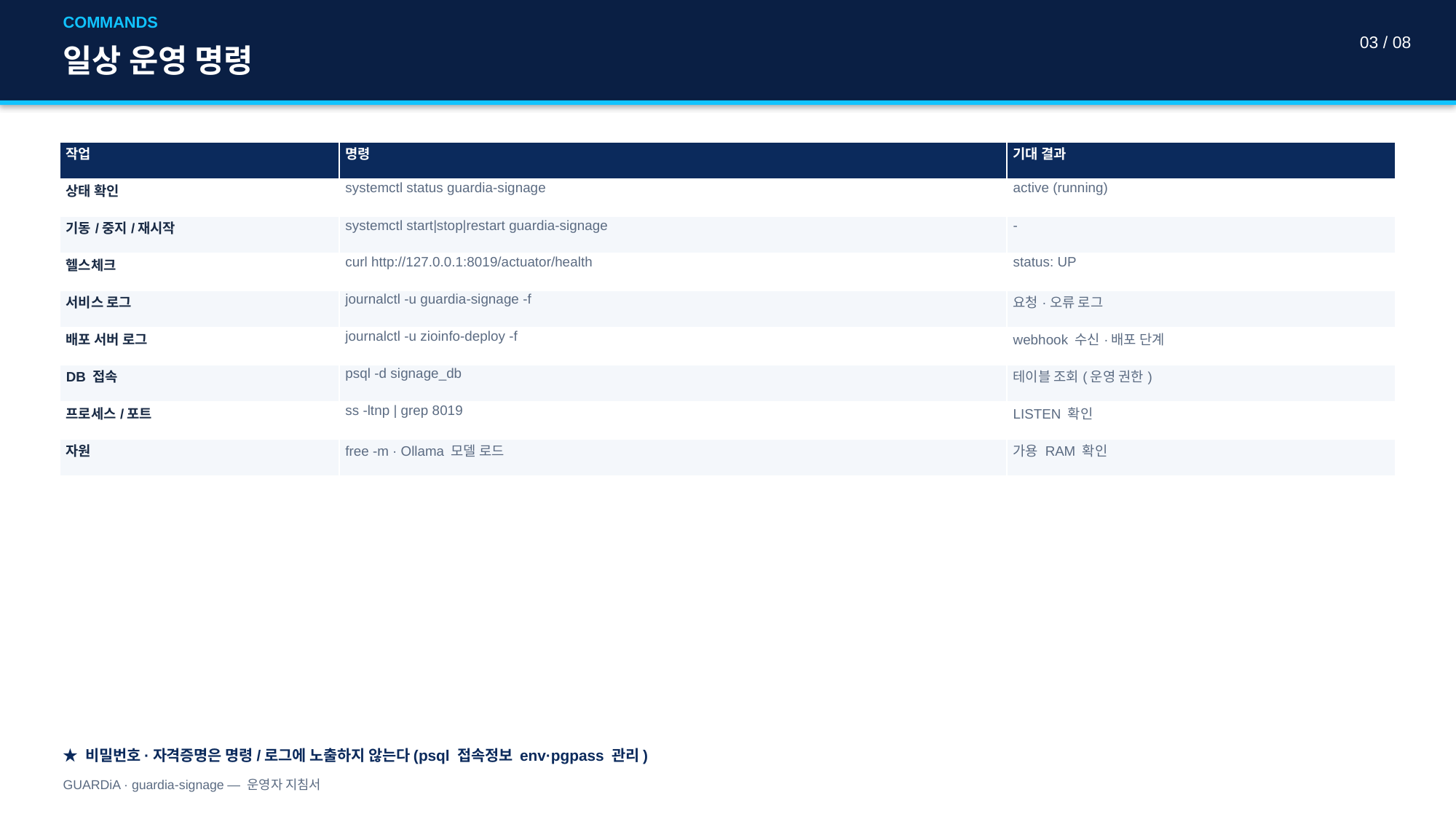

COMMANDS
03 / 08
일상 운영 명령

| 작업 | 명령 | 기대 결과 |
| --- | --- | --- |
| 상태 확인 | systemctl status guardia-signage | active (running) |
| 기동/중지/재시작 | systemctl start|stop|restart guardia-signage | - |
| 헬스체크 | curl http://127.0.0.1:8019/actuator/health | status: UP |
| 서비스 로그 | journalctl -u guardia-signage -f | 요청·오류 로그 |
| 배포 서버 로그 | journalctl -u zioinfo-deploy -f | webhook 수신·배포 단계 |
| DB 접속 | psql -d signage\_db | 테이블 조회(운영 권한) |
| 프로세스/포트 | ss -ltnp | grep 8019 | LISTEN 확인 |
| 자원 | free -m · Ollama 모델 로드 | 가용 RAM 확인 |
★ 비밀번호·자격증명은 명령/로그에 노출하지 않는다(psql 접속정보 env·pgpass 관리)
GUARDiA · guardia-signage — 운영자 지침서